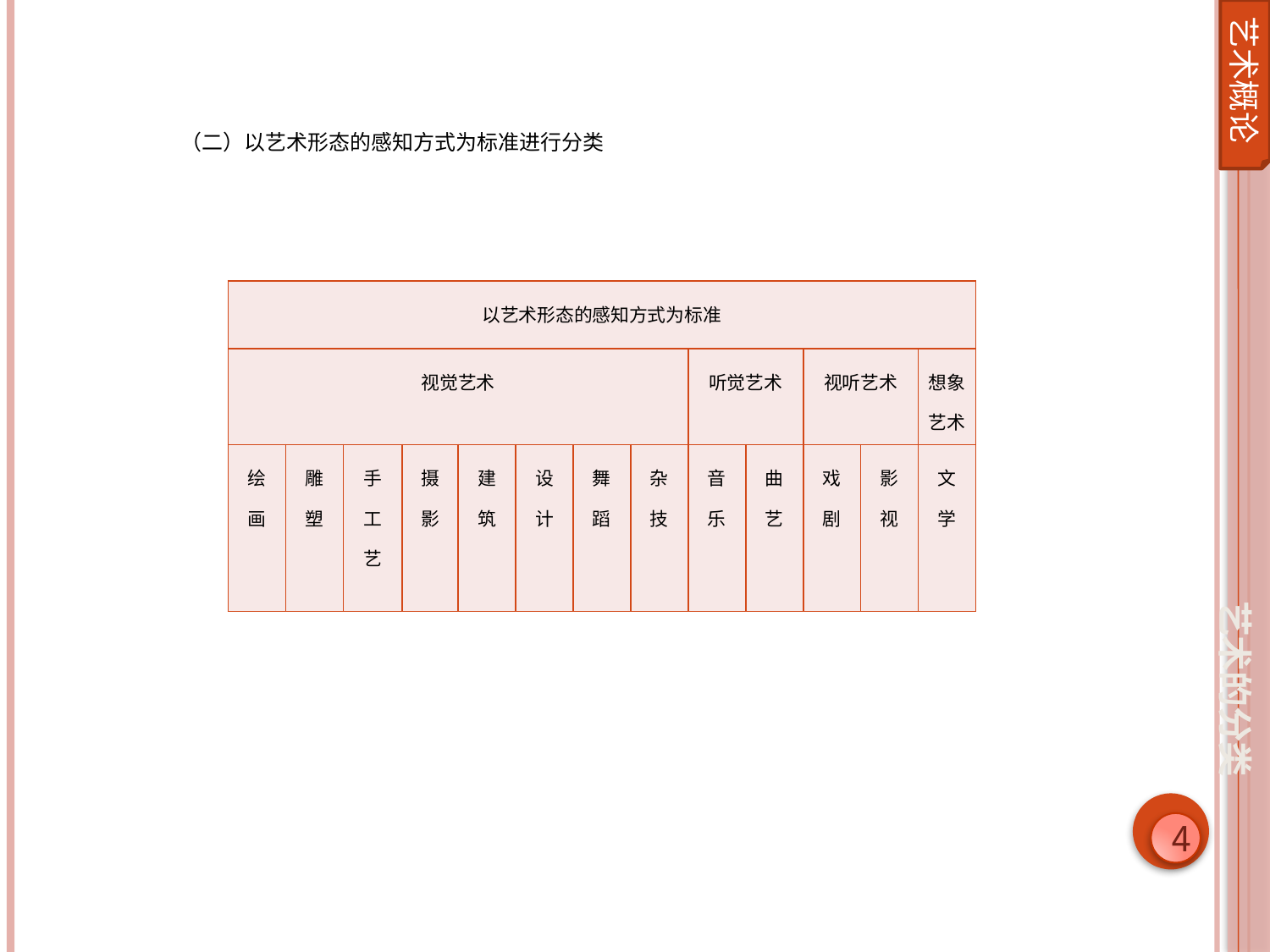

艺术概论
（二）以艺术形态的感知方式为标准进行分类
| 以艺术形态的感知方式为标准 |  |  |  |  |  |  |  |  |  |  |  |  |
| --- | --- | --- | --- | --- | --- | --- | --- | --- | --- | --- | --- | --- |
| 视觉艺术 |  |  |  |  |  |  |  | 听觉艺术 |  | 视听艺术 |  | 想象艺术 |
| 绘 画 | 雕 塑 | 手 工 艺 | 摄 影 | 建 筑 | 设 计 | 舞 蹈 | 杂 技 | 音 乐 | 曲 艺 | 戏 剧 | 影 视 | 文 学 |
艺术的分类
4